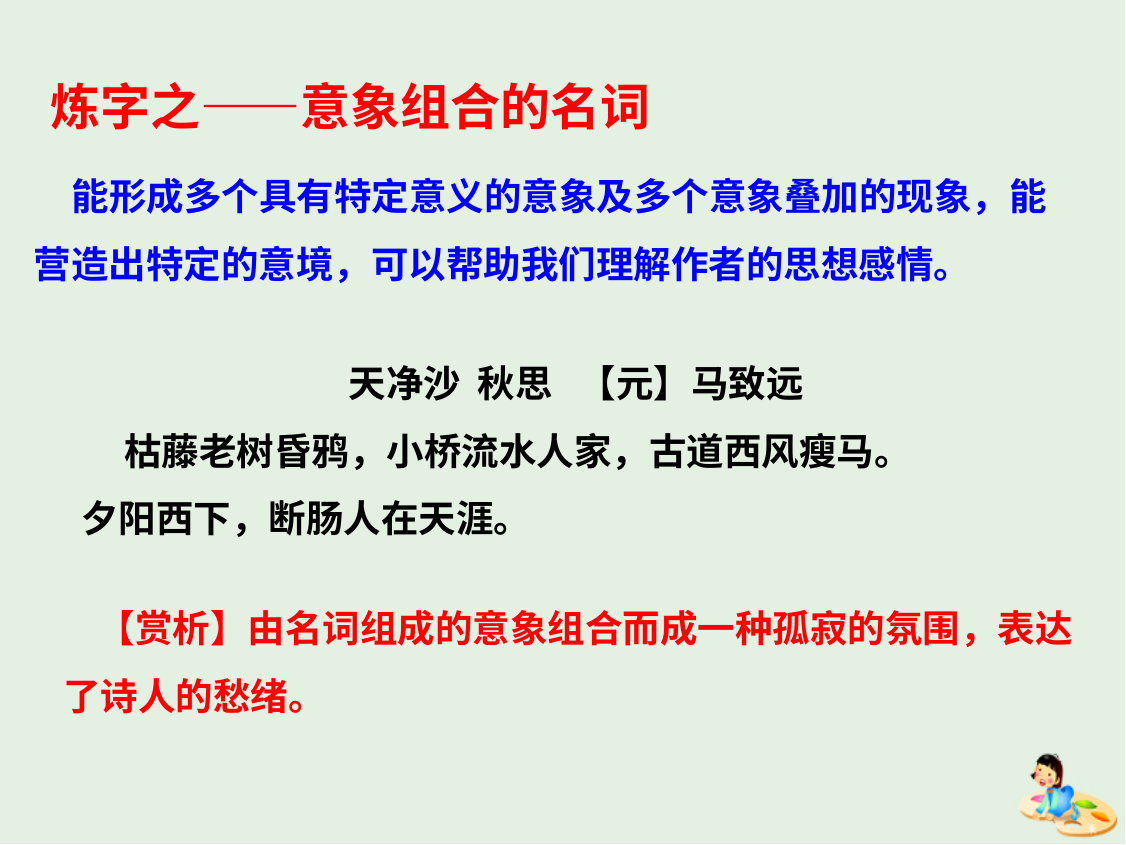

炼字之——意象组合的名词
    能形成多个具有特定意义的意象及多个意象叠加的现象，能营造出特定的意境，可以帮助我们理解作者的思想感情。
天净沙  秋思   【元】马致远
    枯藤老树昏鸦，小桥流水人家，古道西风瘦马。
夕阳西下，断肠人在天涯。
   【赏析】由名词组成的意象组合而成一种孤寂的氛围，表达了诗人的愁绪。